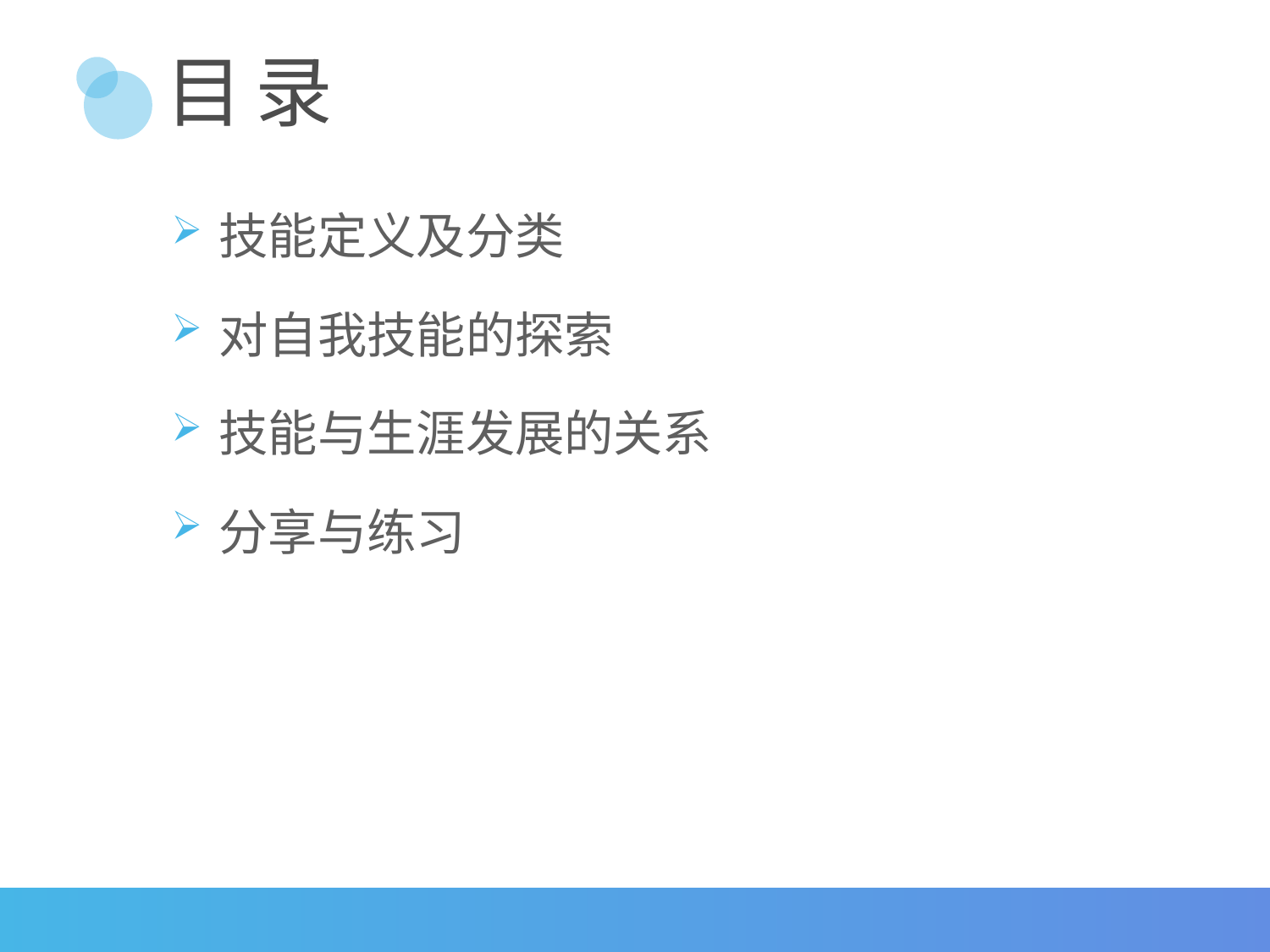

# 目 录
技能定义及分类
对自我技能的探索
技能与生涯发展的关系
分享与练习